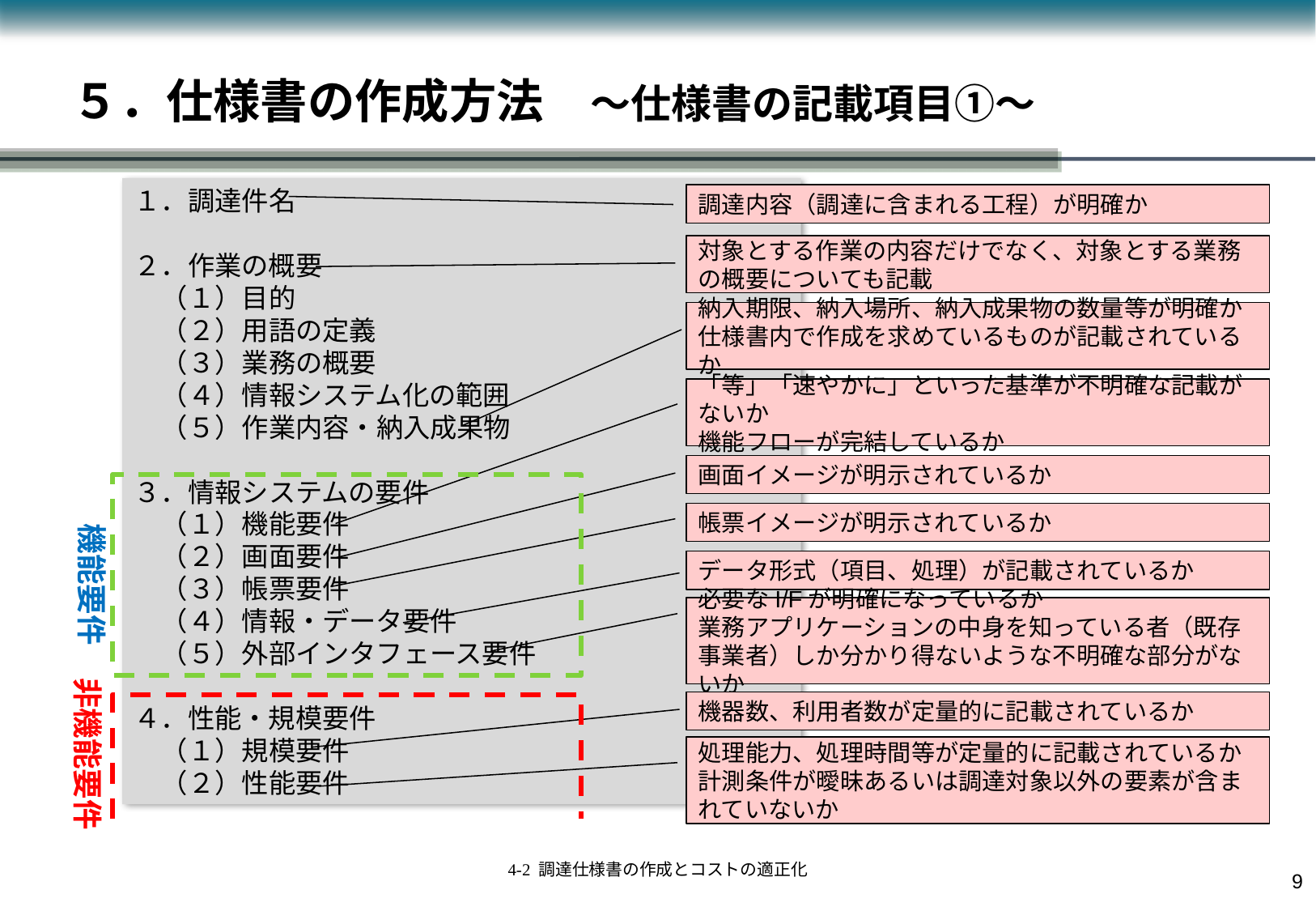

# ５．仕様書の作成方法　～仕様書の記載項目①～
１．調達件名

２．作業の概要
　（１）目的
　（２）用語の定義
　（３）業務の概要
　（４）情報システム化の範囲
　（５）作業内容・納入成果物

３．情報システムの要件
　（１）機能要件
　（２）画面要件
　（３）帳票要件
　（４）情報・データ要件
　（５）外部インタフェース要件

４．性能・規模要件
　（１）規模要件
　（２）性能要件
調達内容（調達に含まれる工程）が明確か
対象とする作業の内容だけでなく、対象とする業務の概要についても記載
納入期限、納入場所、納入成果物の数量等が明確か
仕様書内で作成を求めているものが記載されているか
「等」「速やかに」といった基準が不明確な記載がないか
機能フローが完結しているか
画面イメージが明示されているか

帳票イメージが明示されているか
機能要件
データ形式（項目、処理）が記載されているか
必要なI/Fが明確になっているか
業務アプリケーションの中身を知っている者（既存事業者）しか分かり得ないような不明確な部分がないか
非機能要件
機器数、利用者数が定量的に記載されているか

処理能力、処理時間等が定量的に記載されているか
計測条件が曖昧あるいは調達対象以外の要素が含まれていないか
9
4-2 調達仕様書の作成とコストの適正化